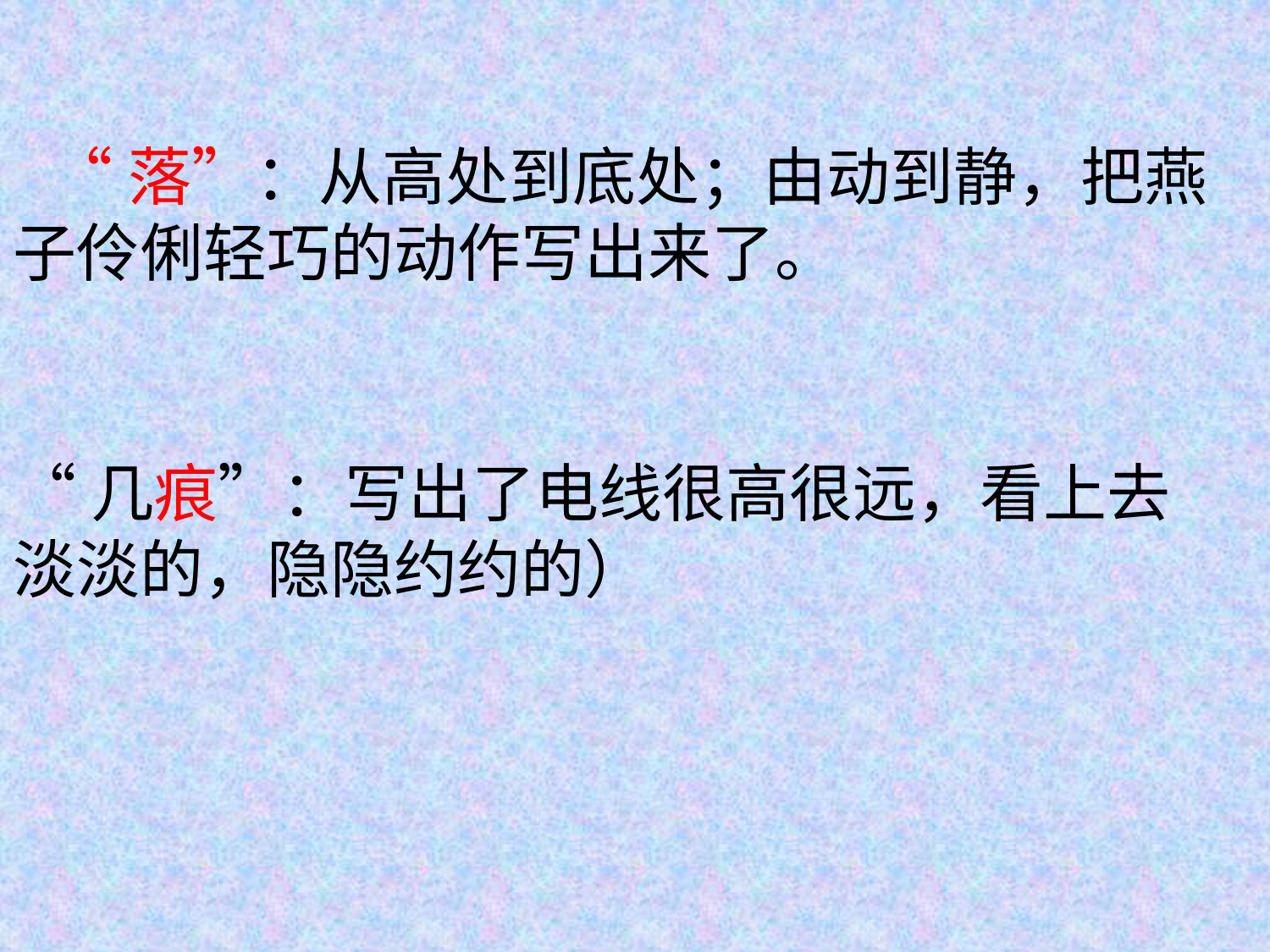

“落”：从高处到底处；由动到静，把燕子伶俐轻巧的动作写出来了。

“几痕”：写出了电线很高很远，看上去淡淡的，隐隐约约的）